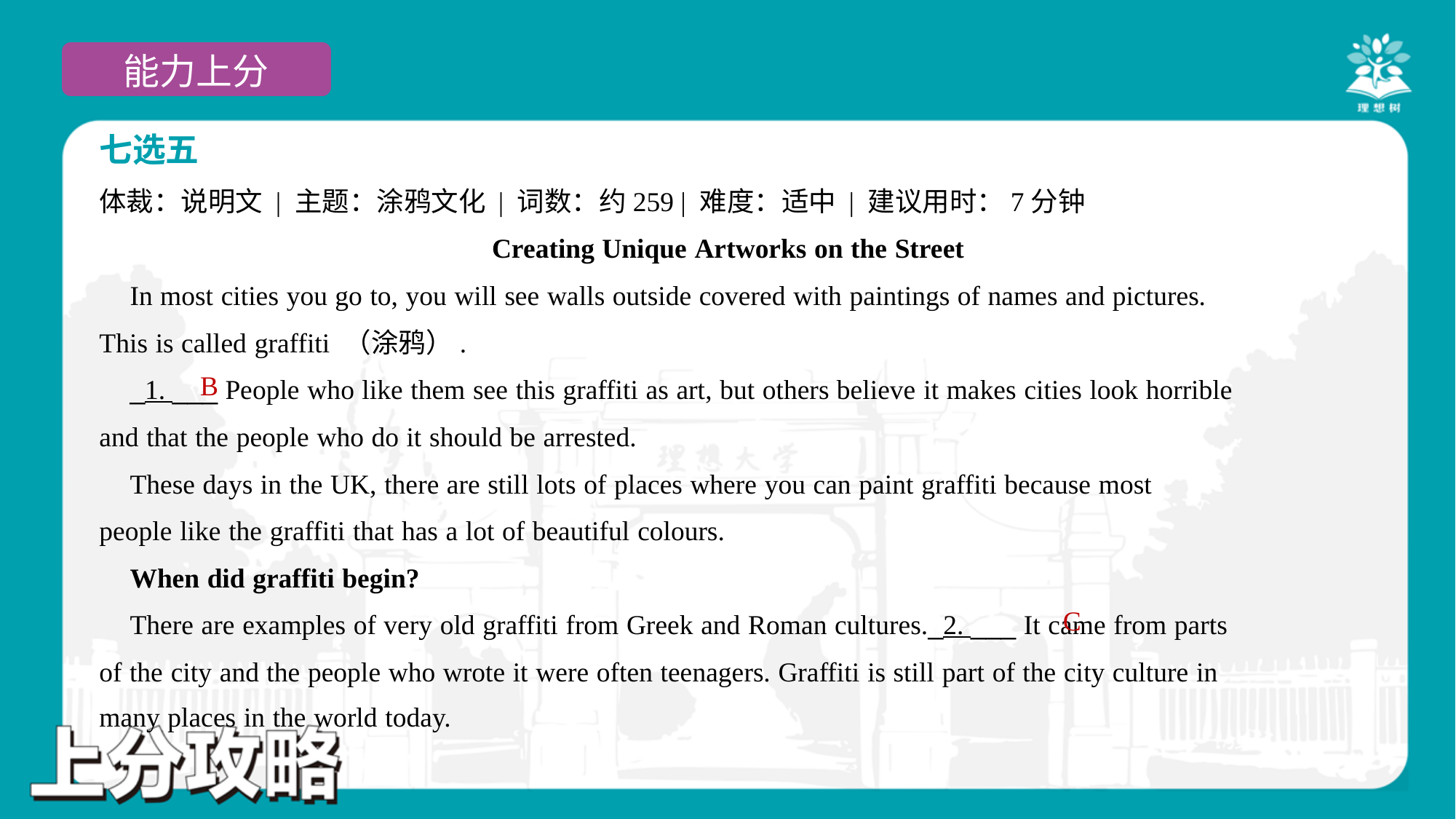

七选五
体裁：说明文 | 主题：涂鸦文化 | 词数：约259 | 难度：适中 | 建议用时：7分钟
Creating Unique Artworks on the Street
    In most cities you go to, you will see walls outside covered with paintings of names and pictures.
This is called graffiti （涂鸦）.
    _1. ___ People who like them see this graffiti as art, but others believe it makes cities look horrible
and that the people who do it should be arrested.
    These days in the UK, there are still lots of places where you can paint graffiti because most
people like the graffiti that has a lot of beautiful colours.
    When did graffiti begin?
    There are examples of very old graffiti from Greek and Roman cultures._2. ___ It came from parts
of the city and the people who wrote it were often teenagers. Graffiti is still part of the city culture in
many places in the world today.
B
C